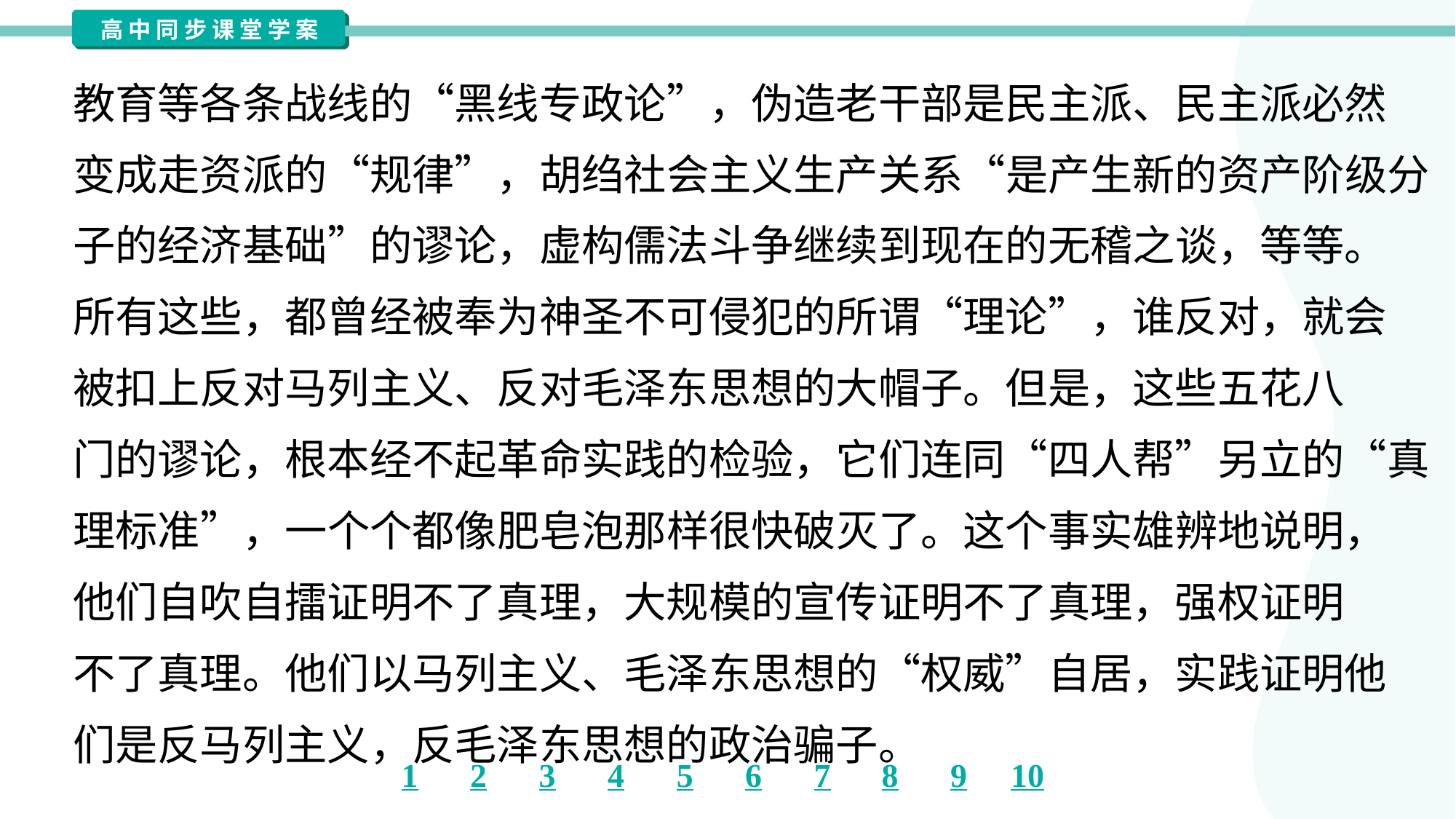

教育等各条战线的“黑线专政论”，伪造老干部是民主派、民主派必然
变成走资派的“规律”，胡绉社会主义生产关系“是产生新的资产阶级分
子的经济基础”的谬论，虚构儒法斗争继续到现在的无稽之谈，等等。
所有这些，都曾经被奉为神圣不可侵犯的所谓“理论”，谁反对，就会
被扣上反对马列主义、反对毛泽东思想的大帽子。但是，这些五花八
门的谬论，根本经不起革命实践的检验，它们连同“四人帮”另立的“真
理标准”，一个个都像肥皂泡那样很快破灭了。这个事实雄辨地说明，
他们自吹自擂证明不了真理，大规模的宣传证明不了真理，强权证明
不了真理。他们以马列主义、毛泽东思想的“权威”自居，实践证明他
们是反马列主义，反毛泽东思想的政治骗子。